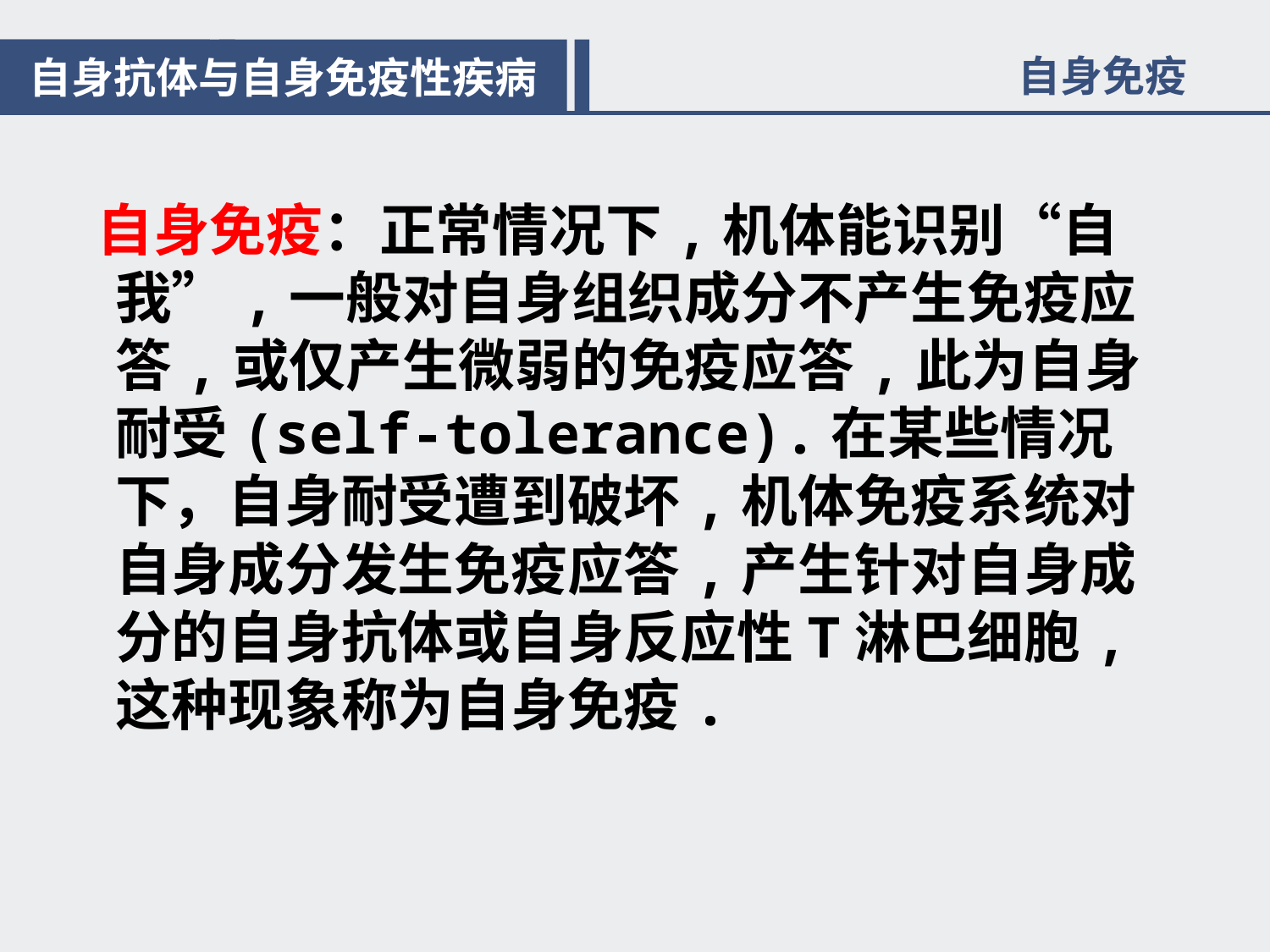

目录

自身抗体与自身免疫性疾病

自身免疫

  自身免疫：正常情况下,机体能识别“自我”,一般对自身组织成分不产生免疫应答,或仅产生微弱的免疫应答,此为自身耐受(self-tolerance).在某些情况下，自身耐受遭到破坏,机体免疫系统对自身成分发生免疫应答,产生针对自身成分的自身抗体或自身反应性T淋巴细胞,这种现象称为自身免疫.